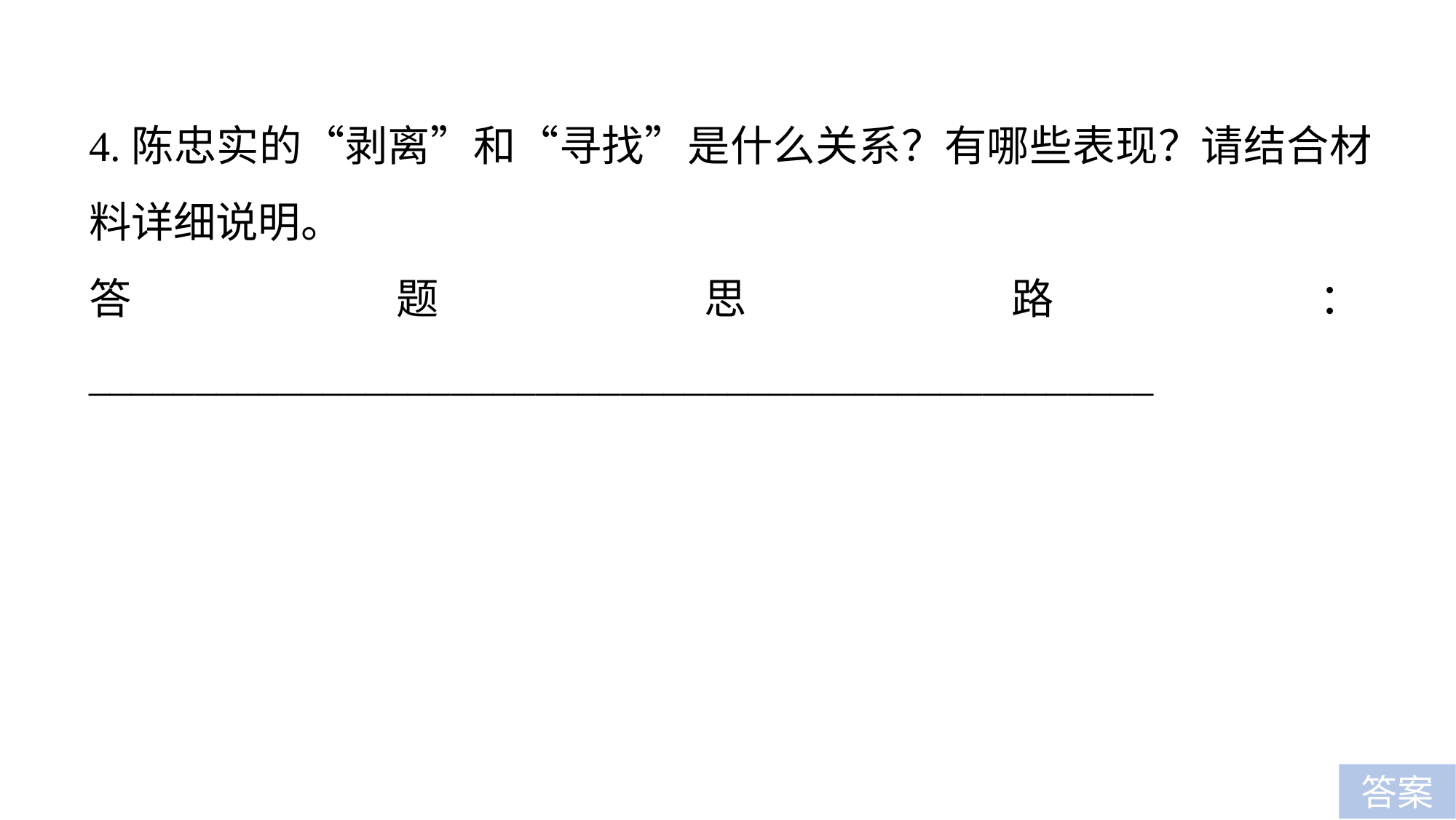

4.陈忠实的“剥离”和“寻找”是什么关系？有哪些表现？请结合材料详细说明。
答题思路：__________________________________________________
答案